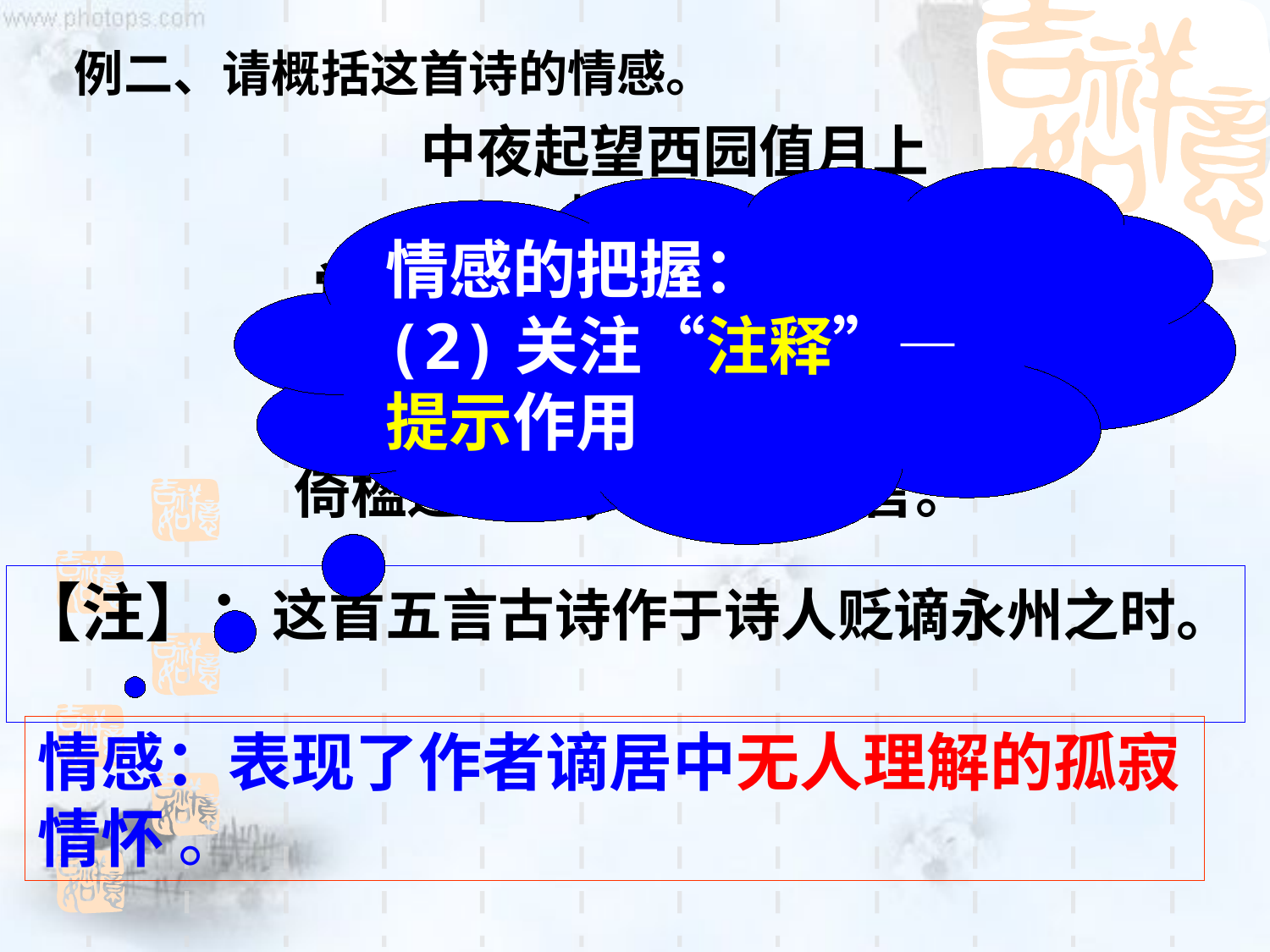

例二、请概括这首诗的情感。
  中夜起望西园值月上
柳宗元
觉闻繁露坠，开户临西园。
寒月上东岭，泠泠疏竹根。
石泉远逾响，山鸟时一喧。
倚楹遂至旦，寂寞将何言。
情感的把握：
(2)关注“注释”—提示作用
【注】：这首五言古诗作于诗人贬谪永州之时。
情感：表现了作者谪居中无人理解的孤寂情怀 。